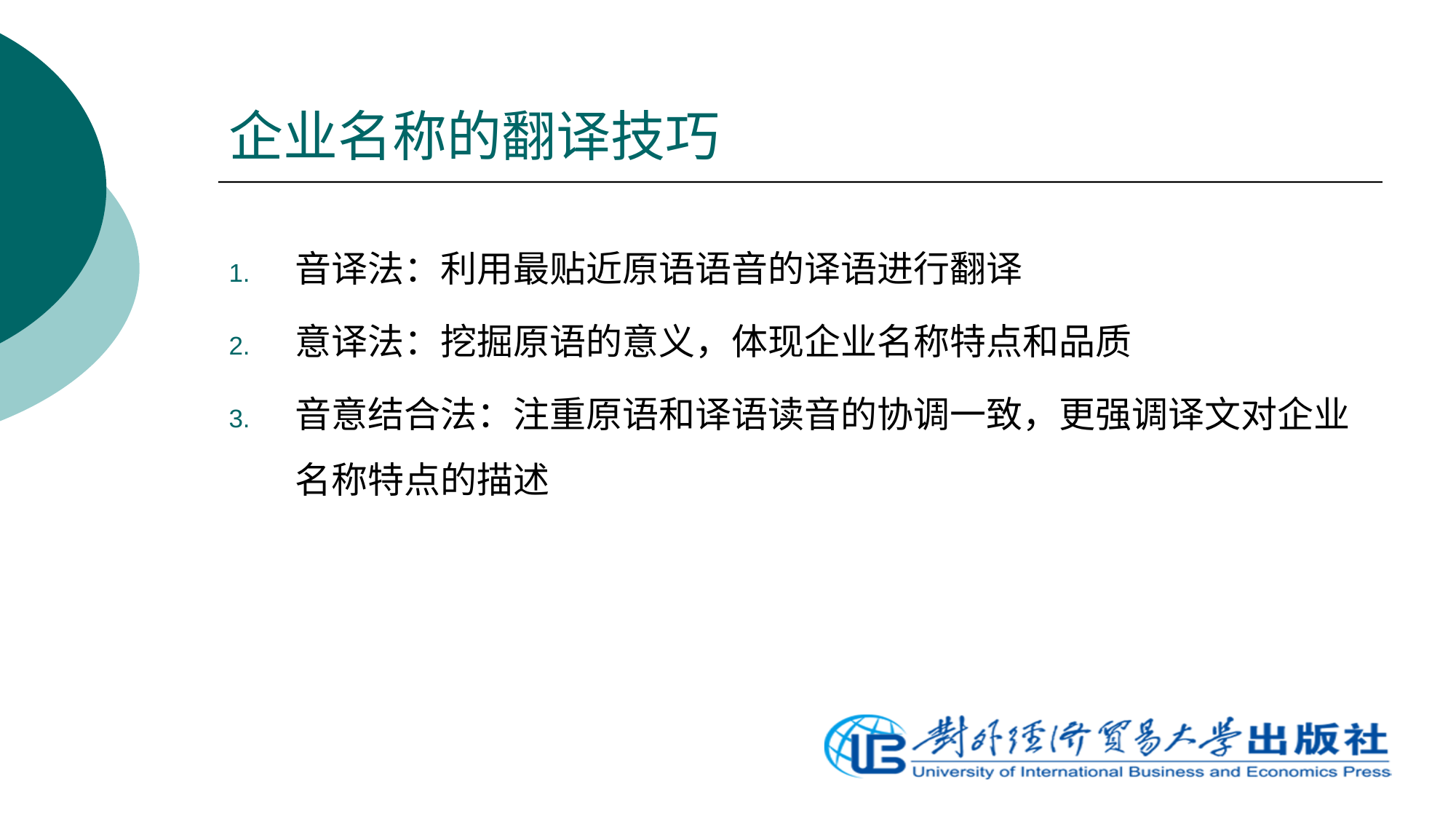

# 企业名称的翻译技巧
音译法：利用最贴近原语语音的译语进行翻译
意译法：挖掘原语的意义，体现企业名称特点和品质
音意结合法：注重原语和译语读音的协调一致，更强调译文对企业名称特点的描述